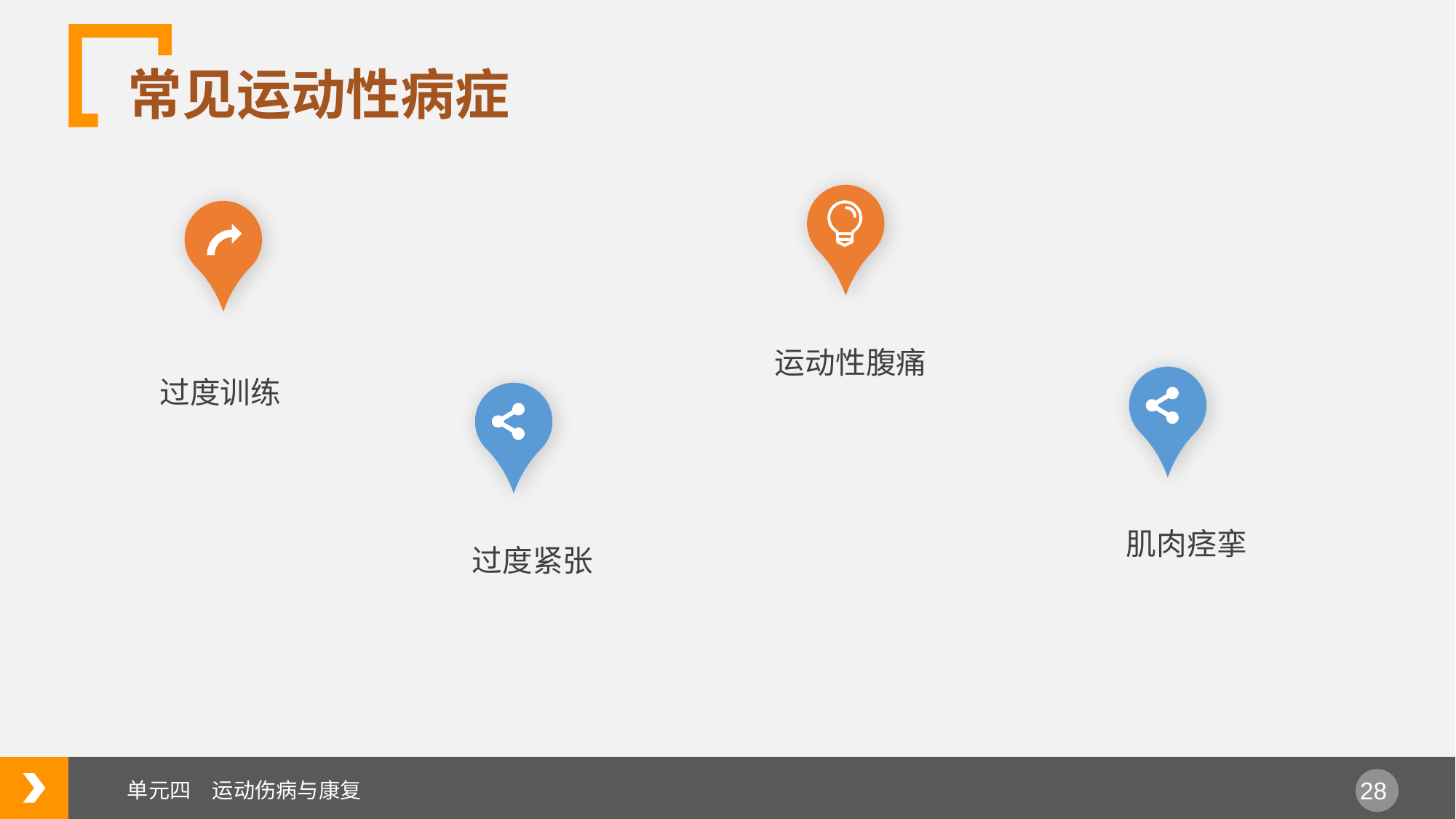

常见运动性病症

运动性腹痛

过度训练

肌肉痉挛

过度紧张
单元四　运动伤病与康复